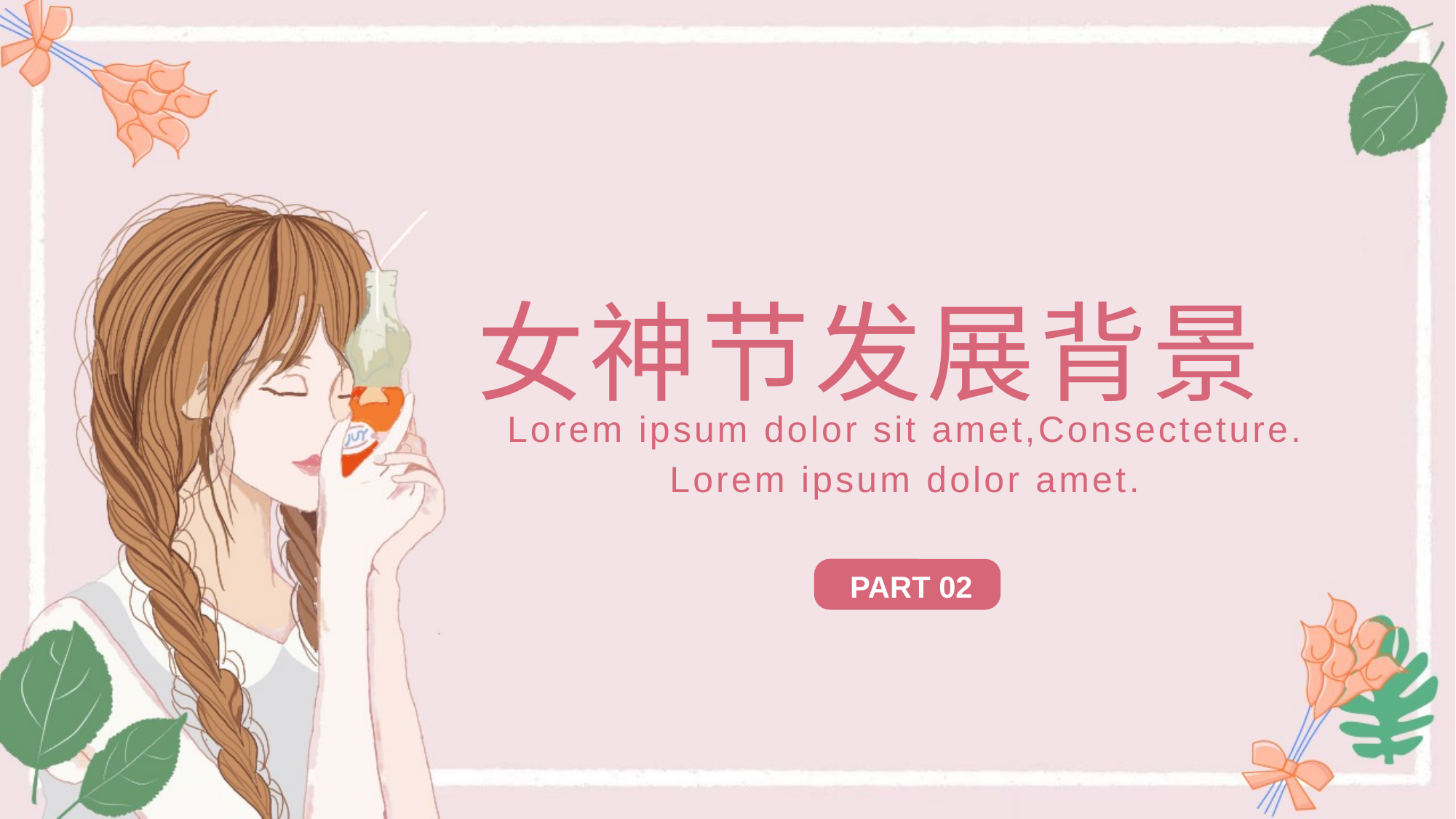

# 女神节发展背景
Lorem ipsum dolor sit amet,Consecteture.
Lorem ipsum dolor amet.

PART 02